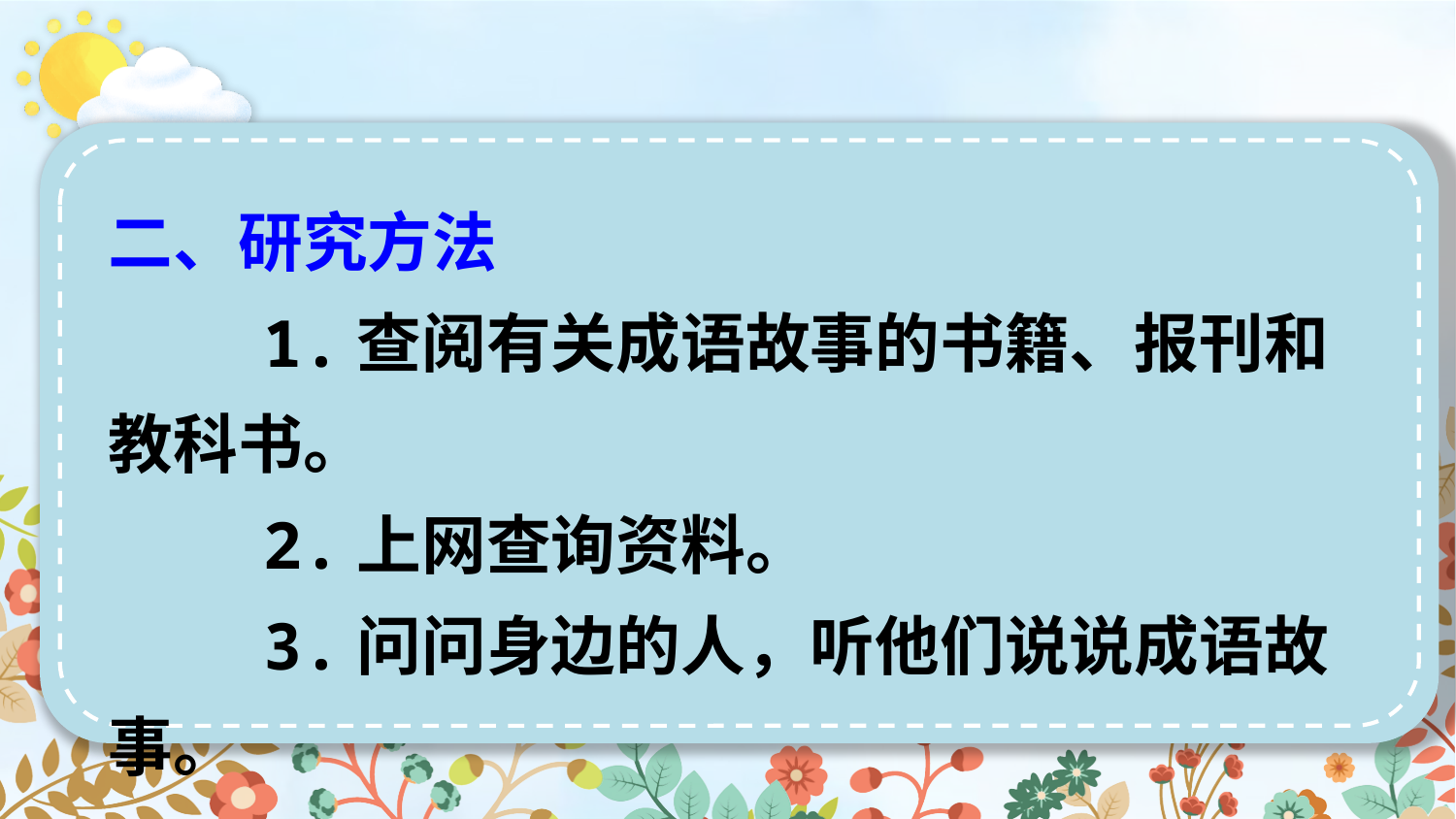

二、研究方法
    1.查阅有关成语故事的书籍、报刊和教科书。
    2.上网查询资料。
    3.问问身边的人，听他们说说成语故事。